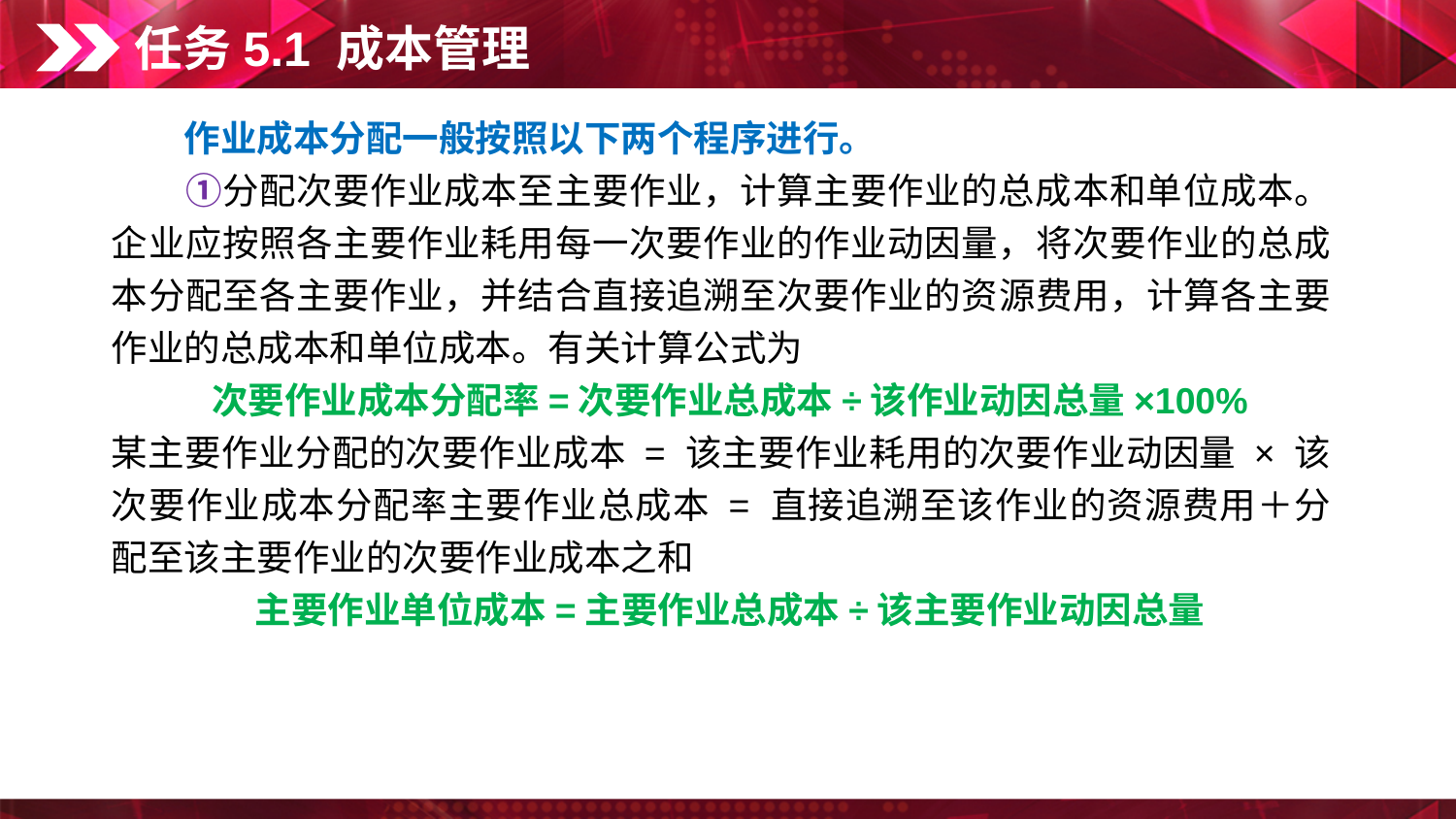

任务5.1 成本管理

　　作业成本分配一般按照以下两个程序进行。
　　①分配次要作业成本至主要作业，计算主要作业的总成本和单位成本。企业应按照各主要作业耗用每一次要作业的作业动因量，将次要作业的总成本分配至各主要作业，并结合直接追溯至次要作业的资源费用，计算各主要作业的总成本和单位成本。有关计算公式为
 次要作业成本分配率=次要作业总成本÷该作业动因总量×100%
某主要作业分配的次要作业成本 = 该主要作业耗用的次要作业动因量 × 该次要作业成本分配率主要作业总成本 = 直接追溯至该作业的资源费用＋分配至该主要作业的次要作业成本之和
 主要作业单位成本=主要作业总成本÷该主要作业动因总量